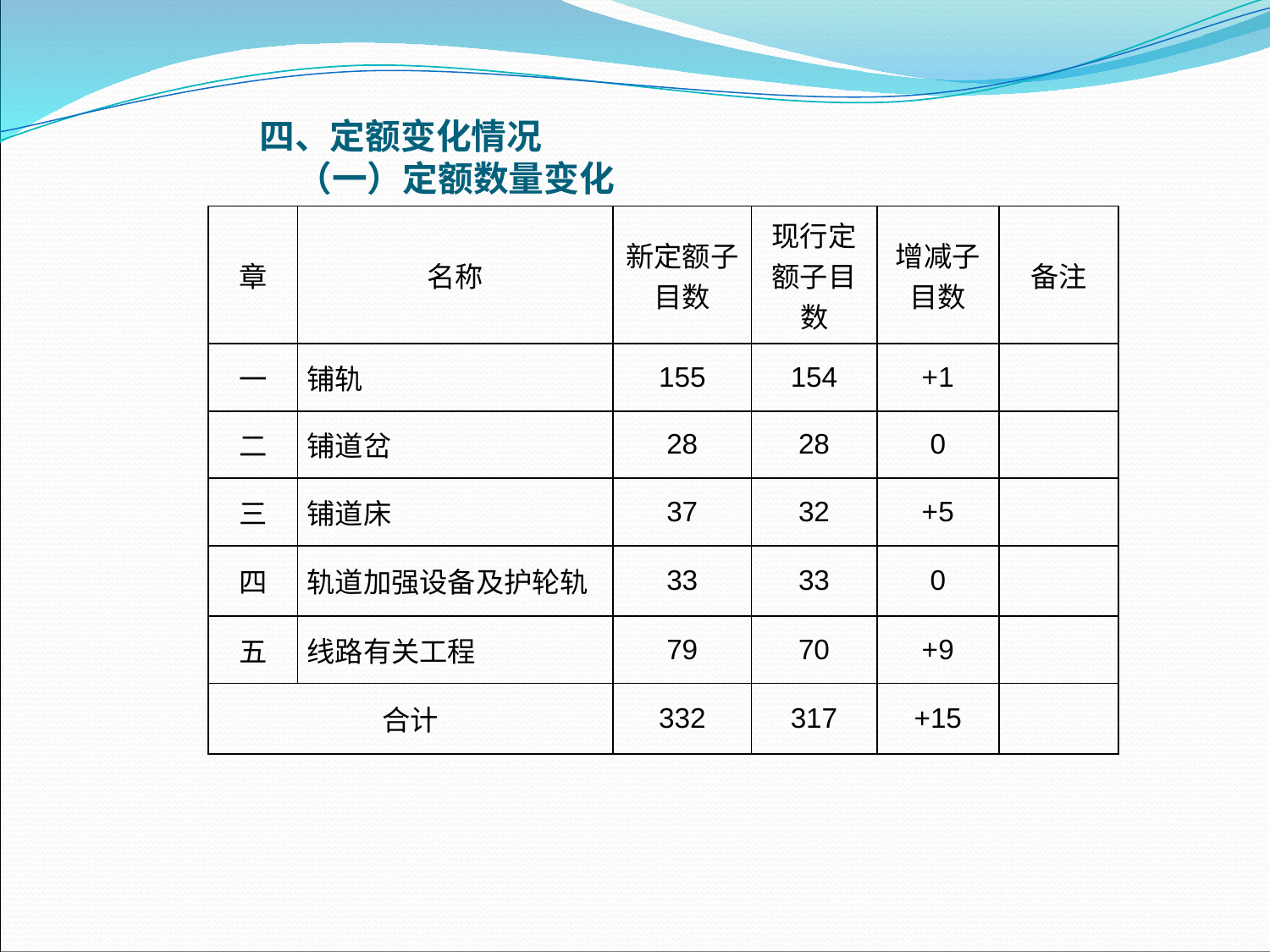

四、定额变化情况（一）定额数量变化
| 章 | 名称 | 新定额子目数 | 现行定额子目数 | 增减子目数 | 备注 |
| --- | --- | --- | --- | --- | --- |
| 一 | 铺轨 | 155 | 154 | +1 |  |
| 二 | 铺道岔 | 28 | 28 | 0 |  |
| 三 | 铺道床 | 37 | 32 | +5 |  |
| 四 | 轨道加强设备及护轮轨 | 33 | 33 | 0 |  |
| 五 | 线路有关工程 | 79 | 70 | +9 |  |
| 合计 |  | 332 | 317 | +15 |  |
109